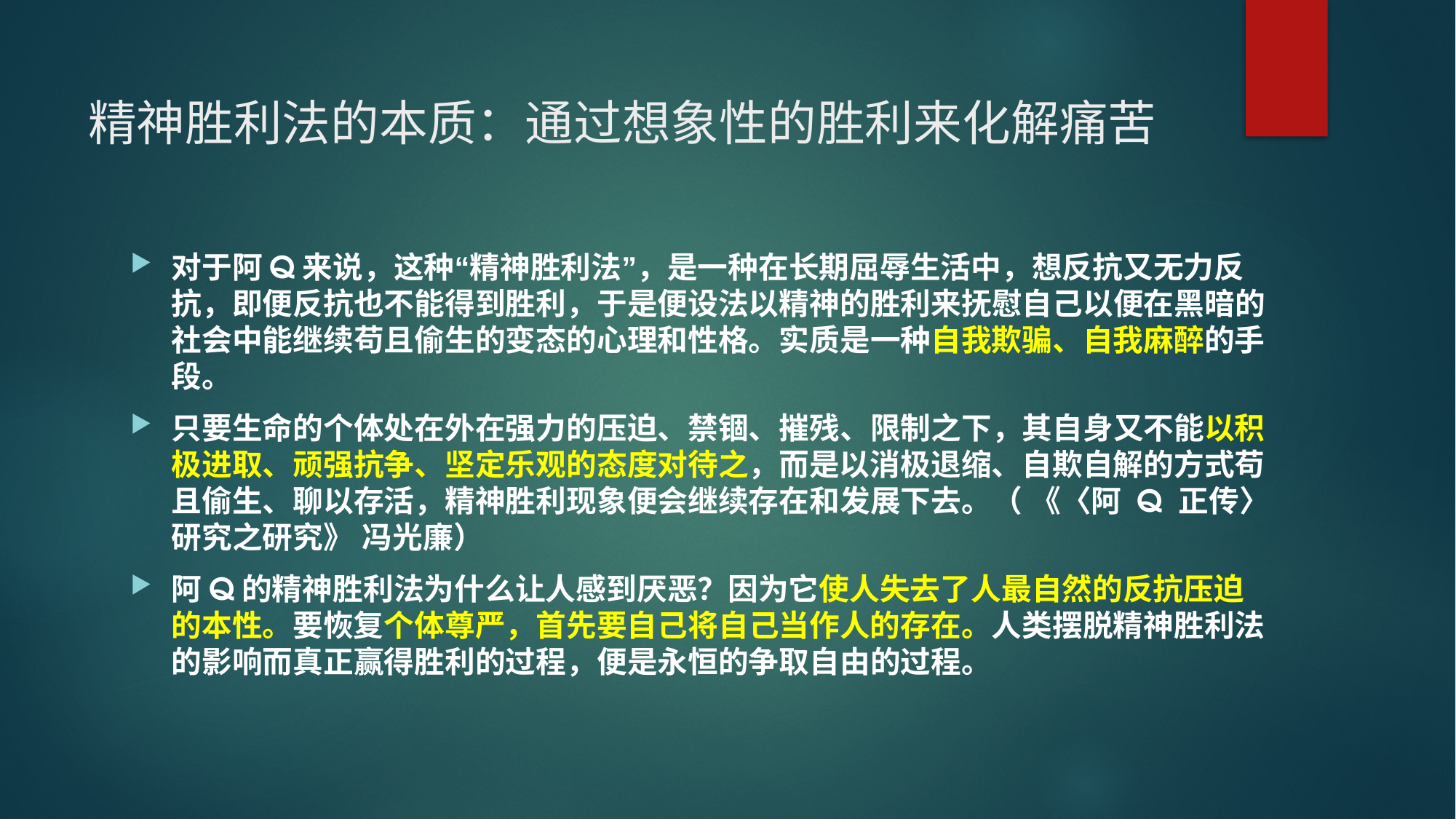

# 精神胜利法的本质：通过想象性的胜利来化解痛苦

对于阿Q来说，这种“精神胜利法”，是一种在长期屈辱生活中，想反抗又无力反抗，即便反抗也不能得到胜利，于是便设法以精神的胜利来抚慰自己以便在黑暗的社会中能继续苟且偷生的变态的心理和性格。实质是一种自我欺骗、自我麻醉的手段。
只要生命的个体处在外在强力的压迫、禁锢、摧残、限制之下，其自身又不能以积极进取、顽强抗争、坚定乐观的态度对待之，而是以消极退缩、自欺自解的方式苟且偷生、聊以存活，精神胜利现象便会继续存在和发展下去。（ 《〈阿 Q 正传〉研究之研究》 冯光廉）
阿Q的精神胜利法为什么让人感到厌恶？因为它使人失去了人最自然的反抗压迫的本性。要恢复个体尊严，首先要自己将自己当作人的存在。人类摆脱精神胜利法的影响而真正赢得胜利的过程，便是永恒的争取自由的过程。